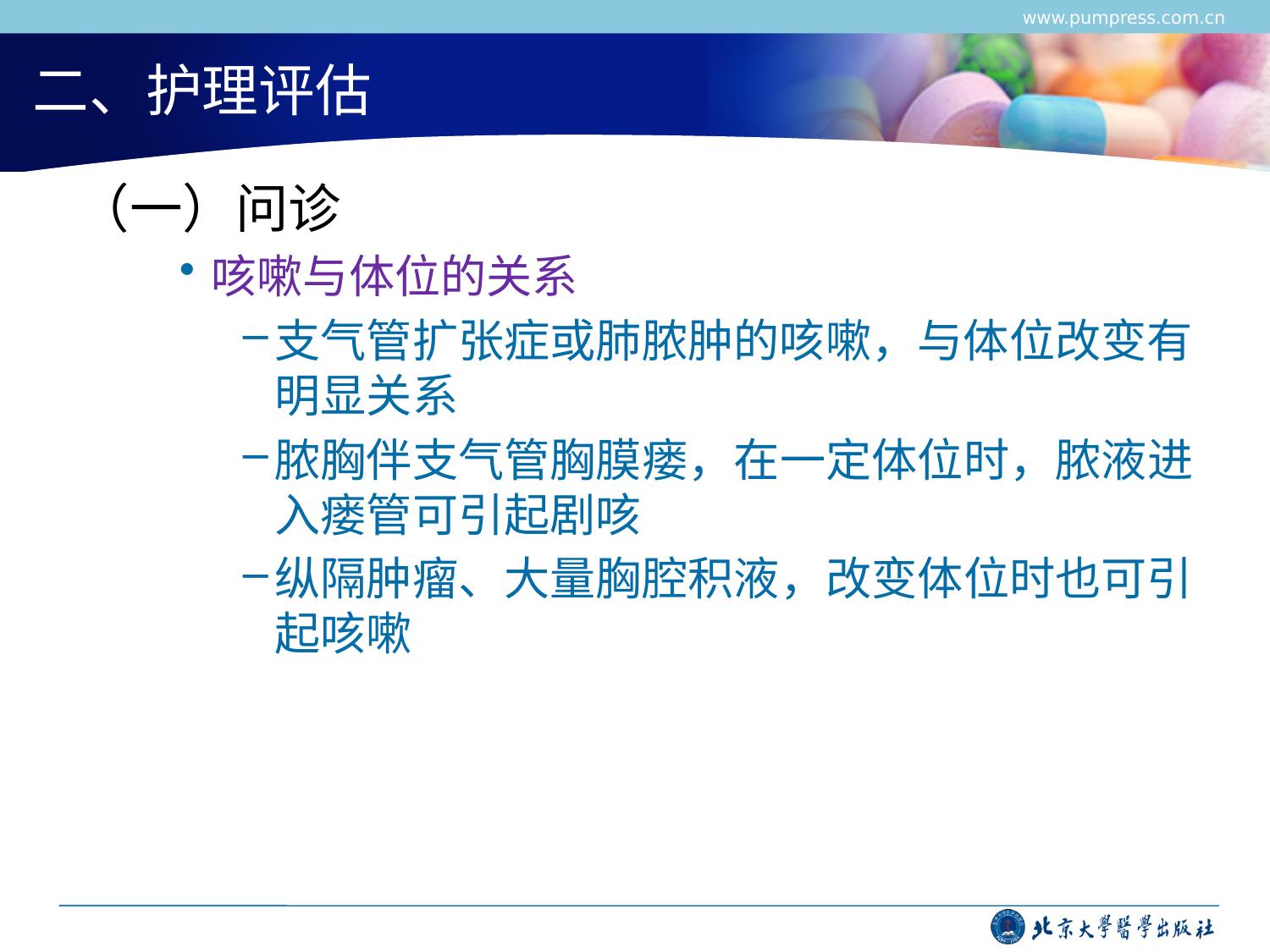

www.pumpress.com.cn
# 二、护理评估
 （一）问诊
咳嗽与体位的关系
支气管扩张症或肺脓肿的咳嗽，与体位改变有明显关系
脓胸伴支气管胸膜瘘，在一定体位时，脓液进入瘘管可引起剧咳
纵隔肿瘤、大量胸腔积液，改变体位时也可引起咳嗽